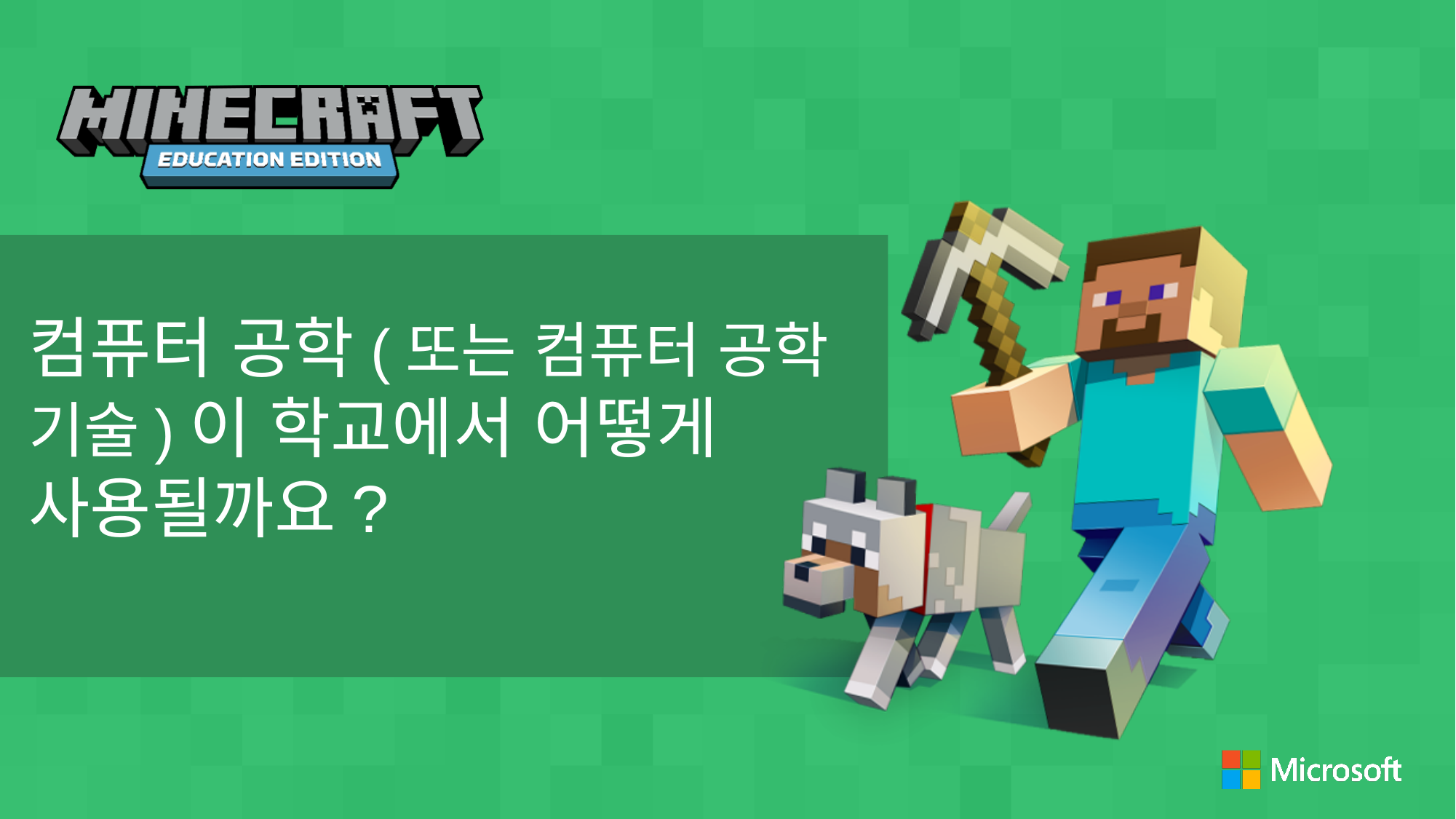

컴퓨터 공학(또는 컴퓨터 공학 기술)이 학교에서 어떻게 사용될까요?